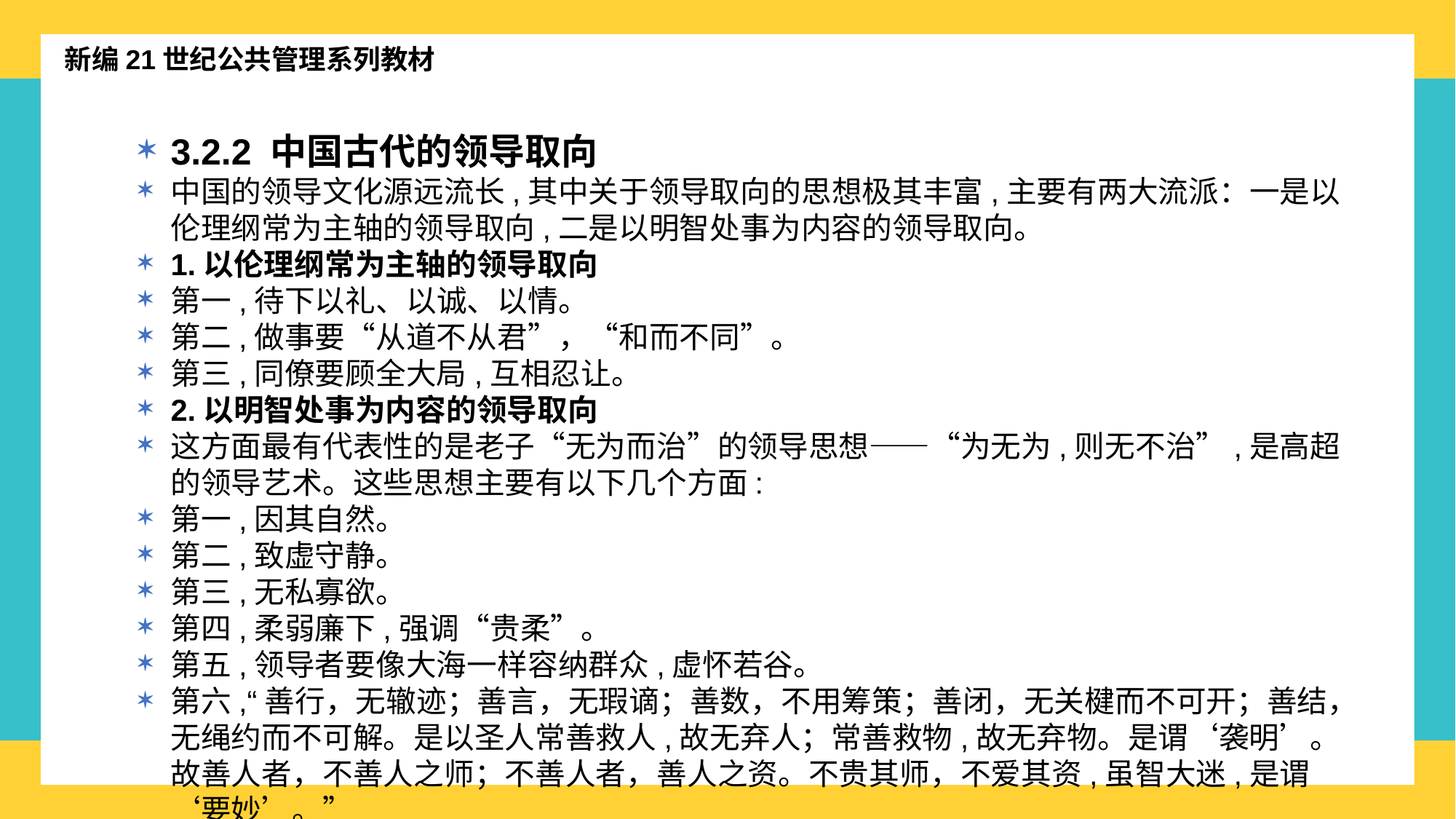

新编21世纪公共管理系列教材
3.2.2 中国古代的领导取向
中国的领导文化源远流长,其中关于领导取向的思想极其丰富,主要有两大流派：一是以伦理纲常为主轴的领导取向,二是以明智处事为内容的领导取向。
1.以伦理纲常为主轴的领导取向
第一,待下以礼、以诚、以情。
第二,做事要“从道不从君”，“和而不同”。
第三,同僚要顾全大局,互相忍让。
2.以明智处事为内容的领导取向
这方面最有代表性的是老子“无为而治”的领导思想——“为无为,则无不治”,是高超的领导艺术。这些思想主要有以下几个方面:
第一,因其自然。
第二,致虚守静。
第三,无私寡欲。
第四,柔弱廉下,强调“贵柔”。
第五,领导者要像大海一样容纳群众,虚怀若谷。
第六,“善行，无辙迹；善言，无瑕谪；善数，不用筹策；善闭，无关楗而不可开；善结，无绳约而不可解。是以圣人常善救人,故无弃人；常善救物,故无弃物。是谓‘袭明’。故善人者，不善人之师；不善人者，善人之资。不贵其师，不爱其资,虽智大迷,是谓‘要妙’。”